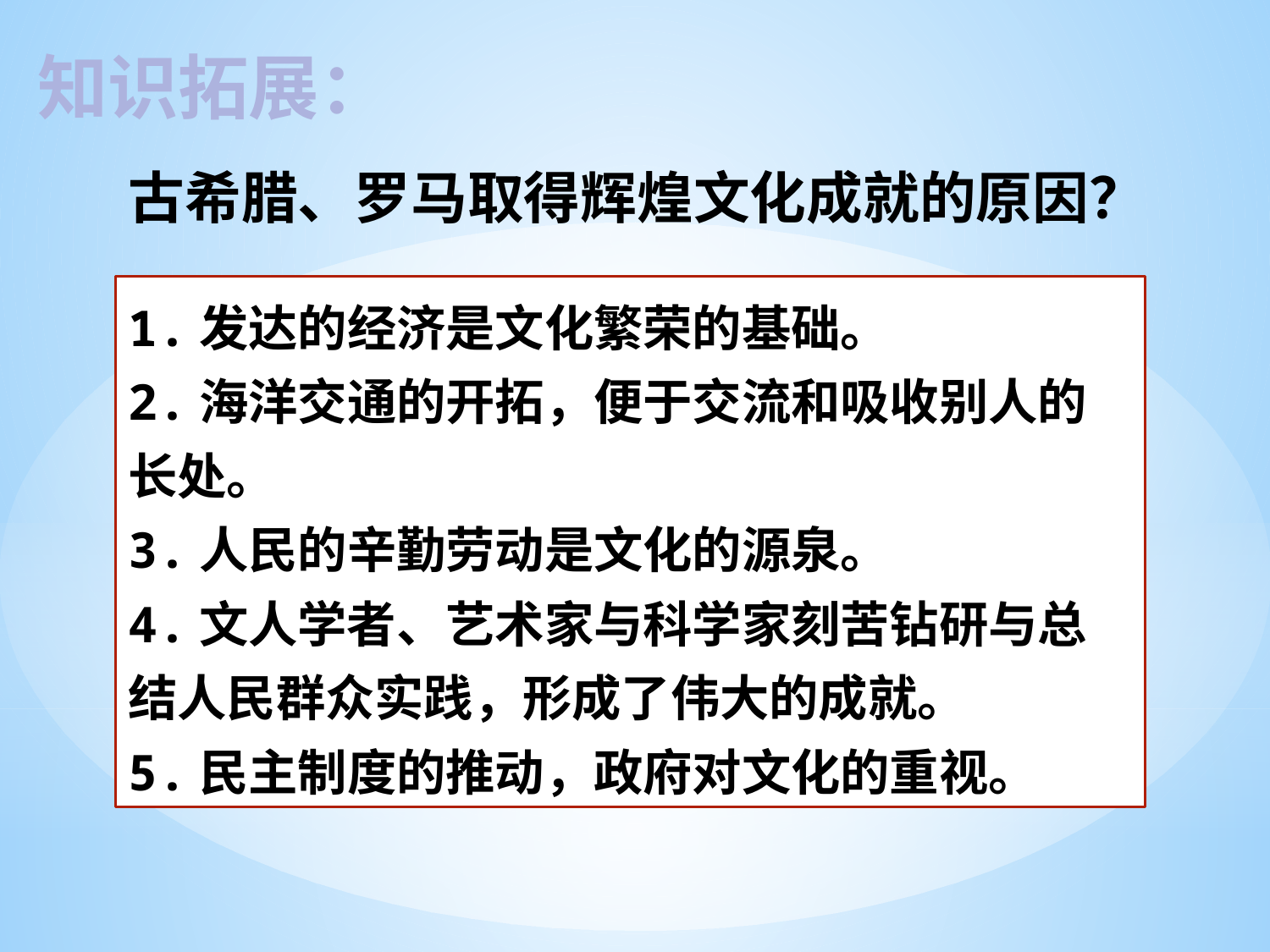

知识拓展：
古希腊、罗马取得辉煌文化成就的原因？
1.发达的经济是文化繁荣的基础。
2.海洋交通的开拓，便于交流和吸收别人的长处。
3.人民的辛勤劳动是文化的源泉。
4.文人学者、艺术家与科学家刻苦钻研与总结人民群众实践，形成了伟大的成就。
5.民主制度的推动，政府对文化的重视。